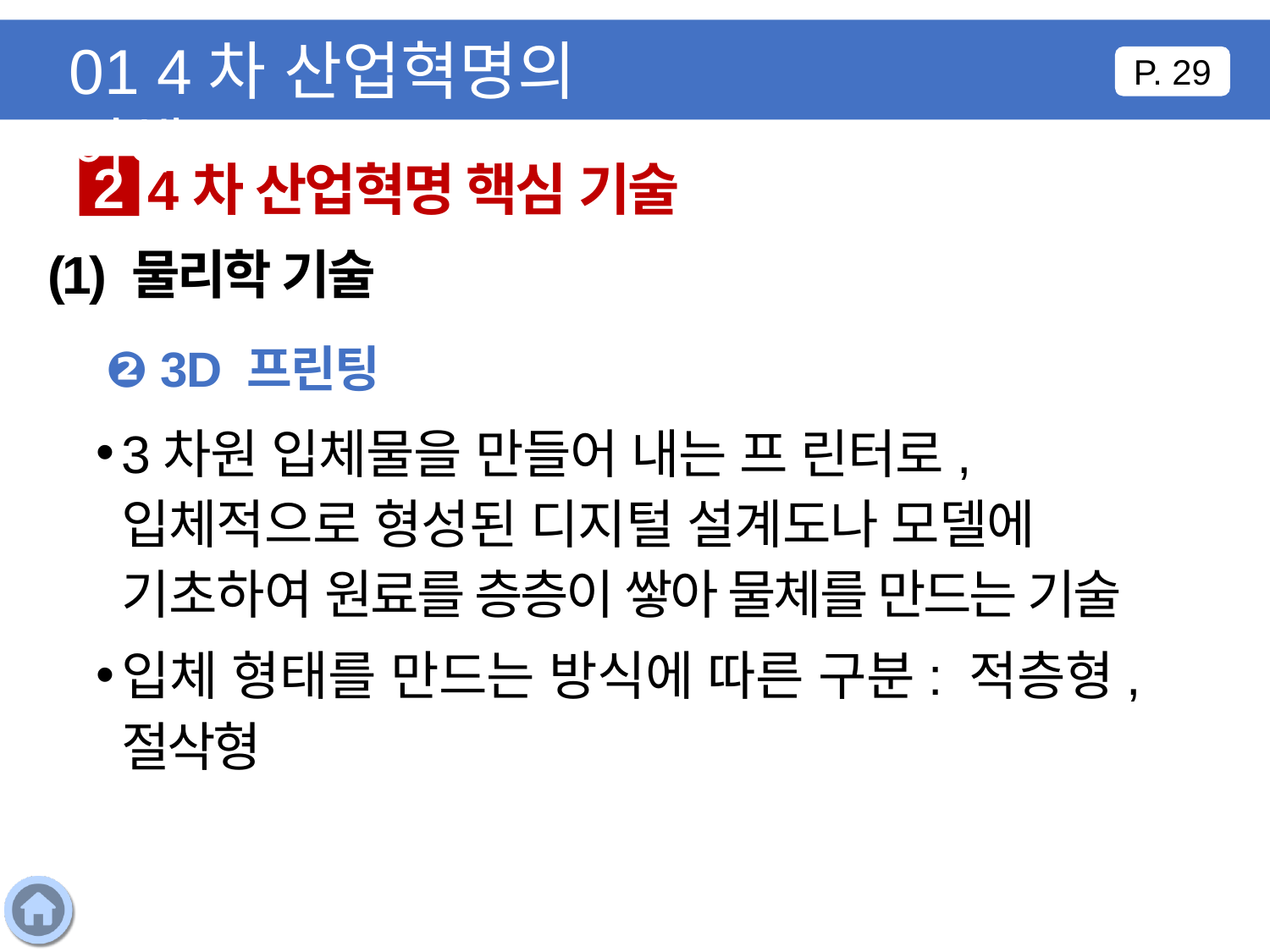

01 4차 산업혁명의 이해
P. 29
4차 산업혁명 핵심 기술
2
(1) 물리학 기술
❷ 3D 프린팅
3차원 입체물을 만들어 내는 프 린터로, 입체적으로 형성된 디지털 설계도나 모델에 기초하여 원료를 층층이 쌓아 물체를 만드는 기술
입체 형태를 만드는 방식에 따른 구분: 적층형, 절삭형